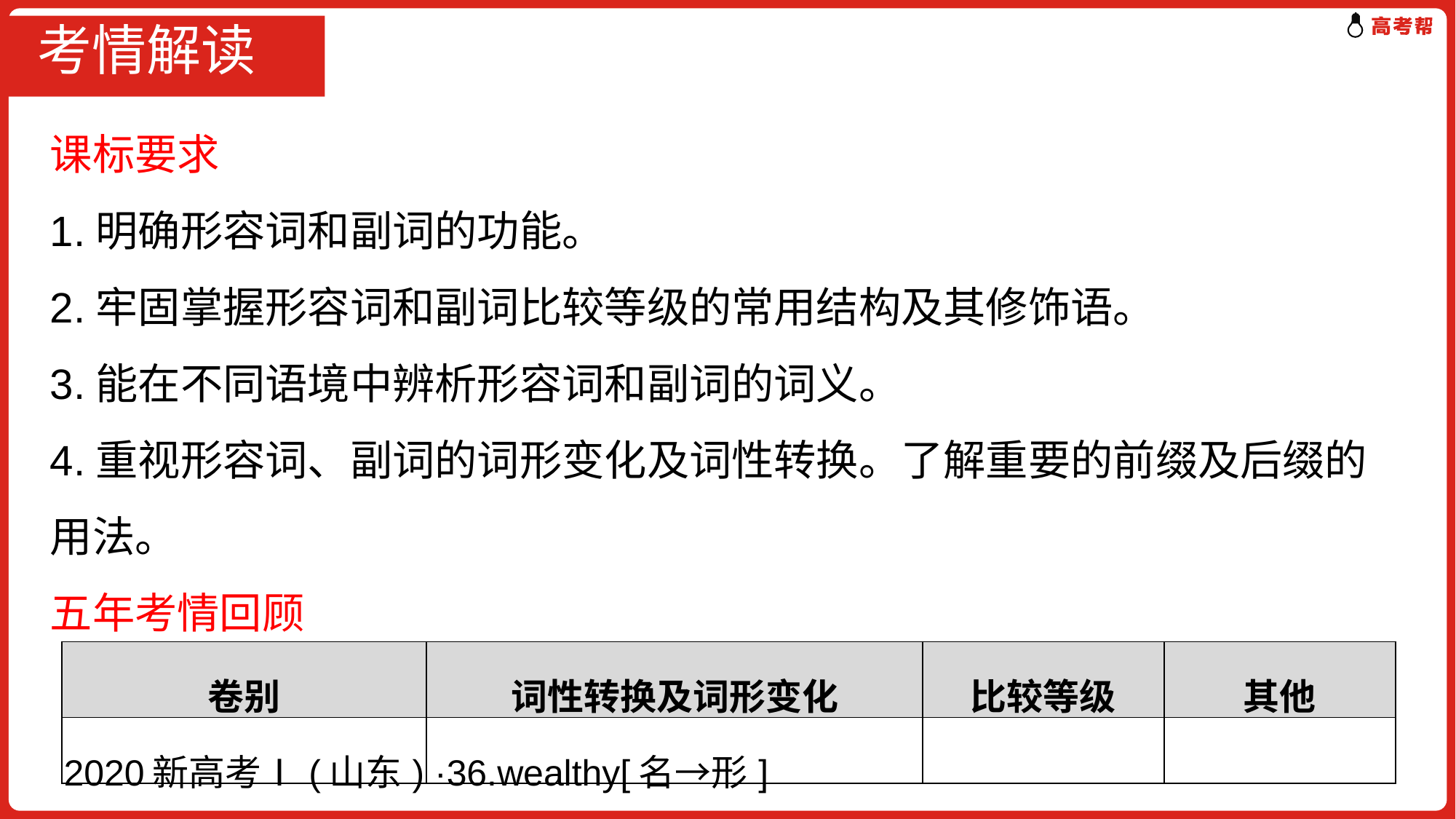

# 考情解读
课标要求
1.明确形容词和副词的功能。
2.牢固掌握形容词和副词比较等级的常用结构及其修饰语。
3.能在不同语境中辨析形容词和副词的词义。
4.重视形容词、副词的词形变化及词性转换。了解重要的前缀及后缀的用法。
五年考情回顾
| 卷别 | 词性转换及词形变化 | 比较等级 | 其他 |
| --- | --- | --- | --- |
| 2020新高考Ⅰ(山东) | ·36.wealthy[名→形] |  |  |